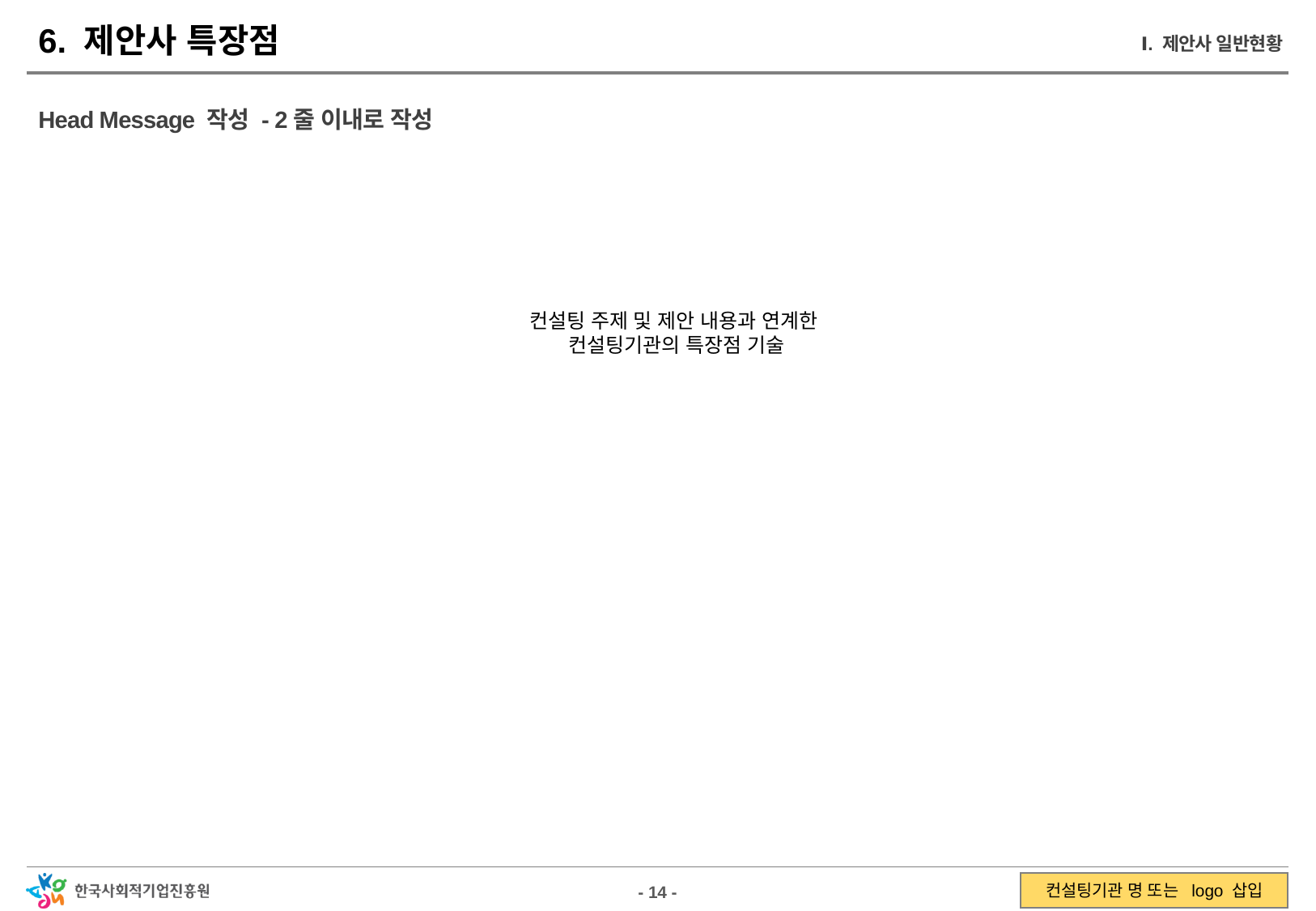

6. 제안사 특장점
Ⅰ. 제안사 일반현황
Head Message 작성 - 2줄 이내로 작성
컨설팅 주제 및 제안 내용과 연계한
컨설팅기관의 특장점 기술